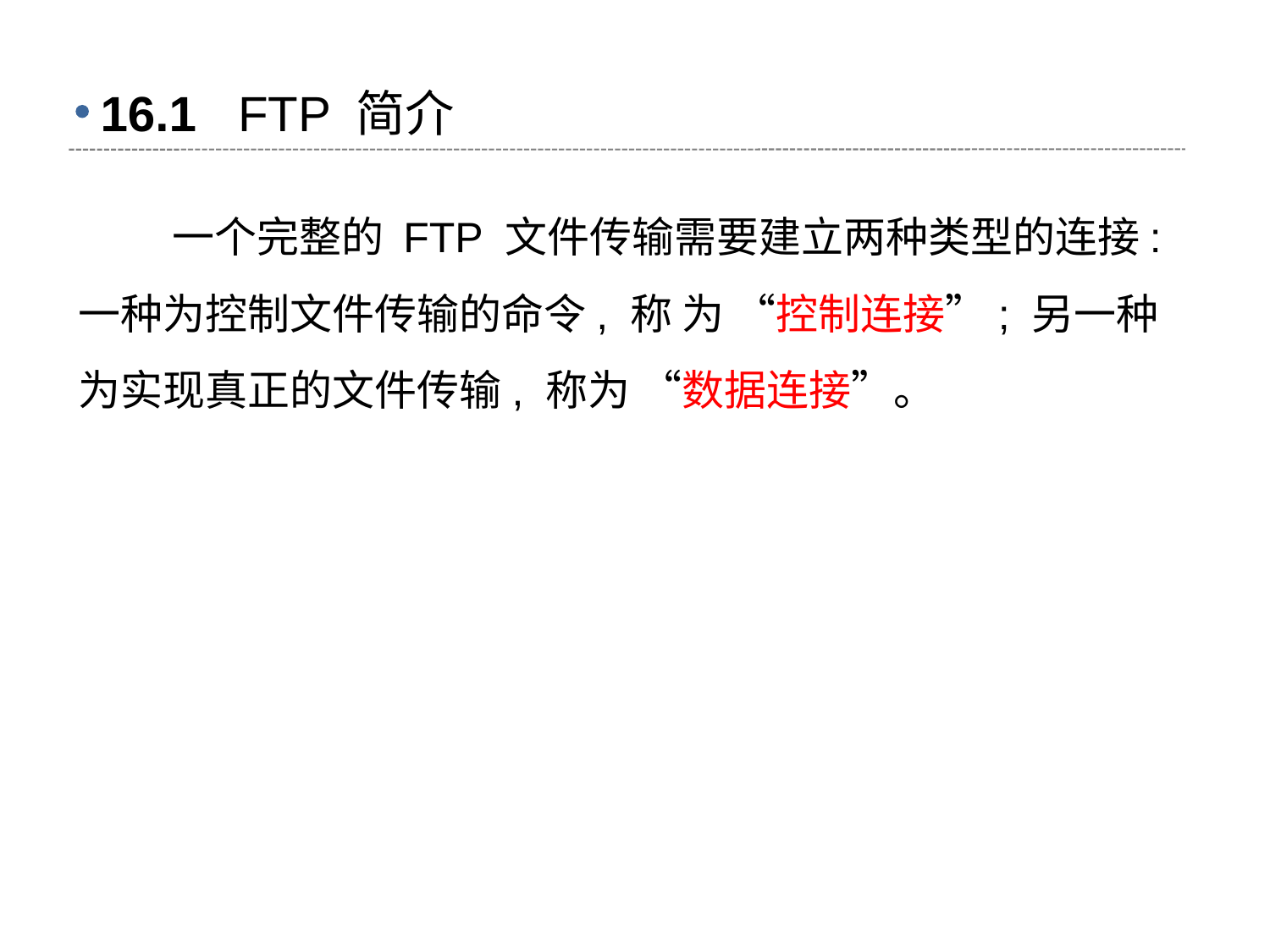

# 16.1   FTP 简介
        一个完整的 FTP 文件传输需要建立两种类型的连接: 一种为控制文件传输的命令, 称 为 “控制连接”; 另一种为实现真正的文件传输, 称为 “数据连接”。